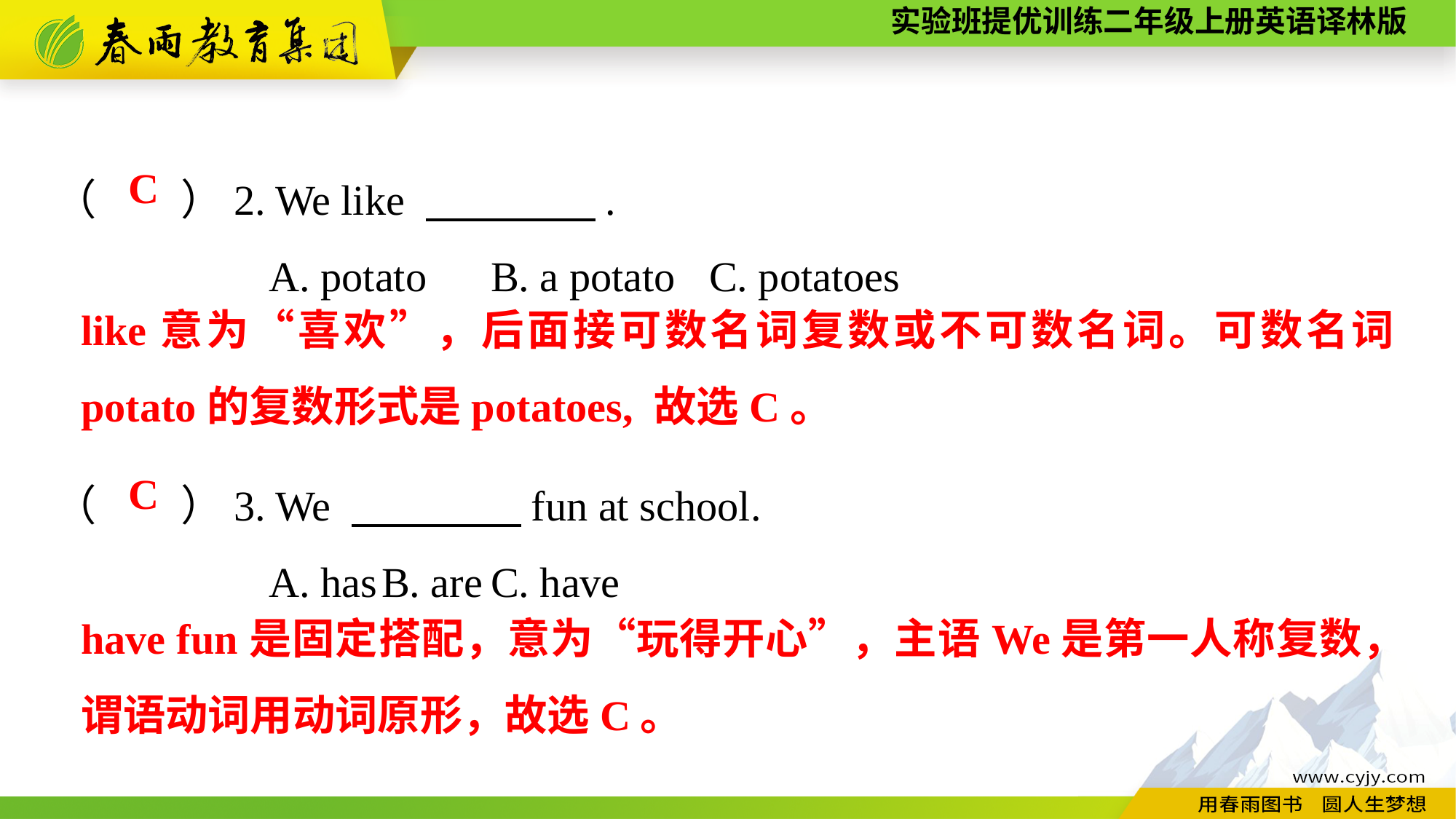

（　　）2. We like 　　　　.
A. potato	B. a potato	C. potatoes

（　　）3. We 　　　　fun at school.
A. has	B. are	C. have
C
like意为“喜欢”，后面接可数名词复数或不可数名词。可数名词potato的复数形式是potatoes, 故选C。
C
have fun是固定搭配，意为“玩得开心”，主语We是第一人称复数，谓语动词用动词原形，故选C。